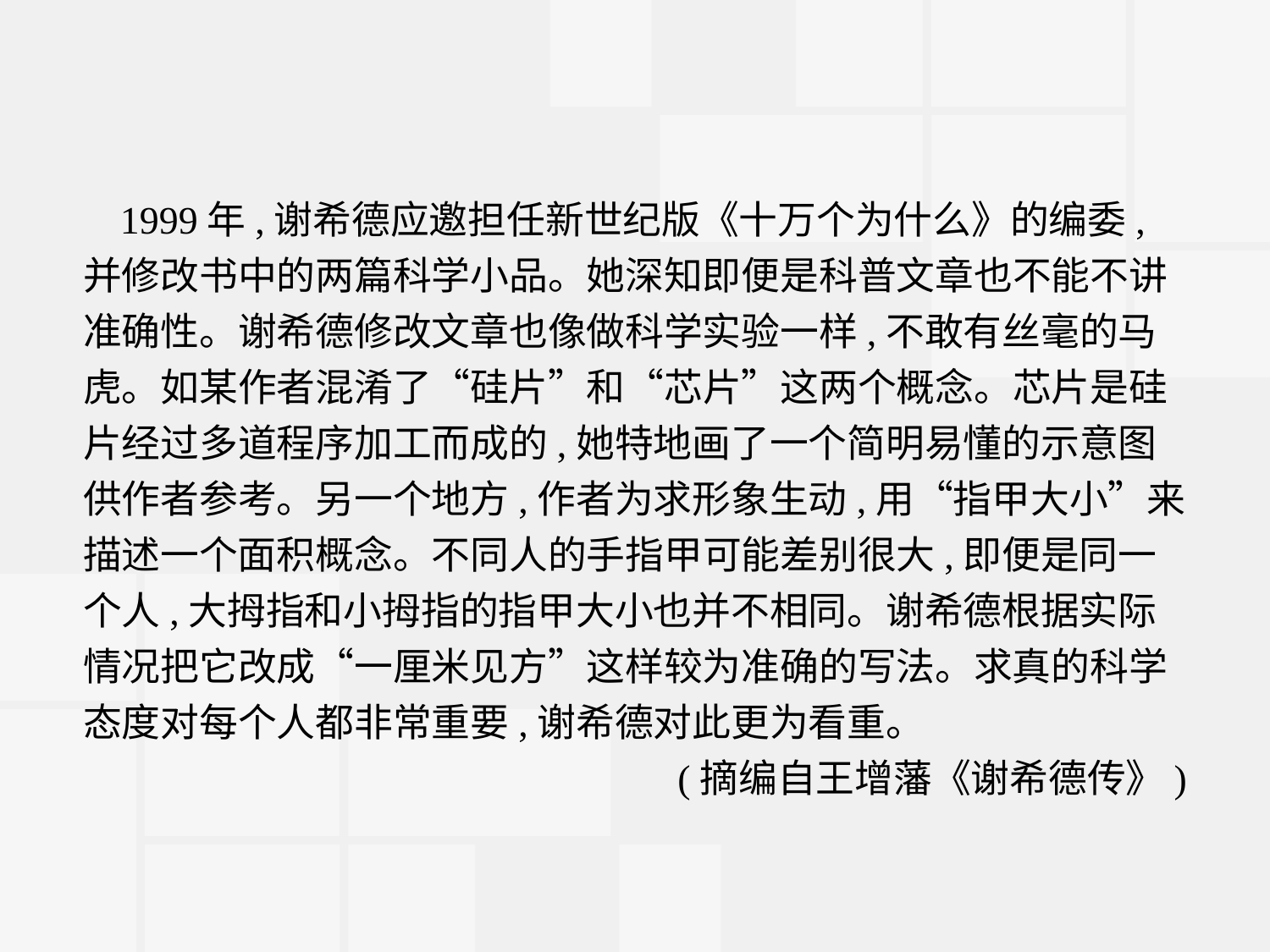

1999年,谢希德应邀担任新世纪版《十万个为什么》的编委,并修改书中的两篇科学小品。她深知即便是科普文章也不能不讲准确性。谢希德修改文章也像做科学实验一样,不敢有丝毫的马虎。如某作者混淆了“硅片”和“芯片”这两个概念。芯片是硅片经过多道程序加工而成的,她特地画了一个简明易懂的示意图供作者参考。另一个地方,作者为求形象生动,用“指甲大小”来描述一个面积概念。不同人的手指甲可能差别很大,即便是同一个人,大拇指和小拇指的指甲大小也并不相同。谢希德根据实际情况把它改成“一厘米见方”这样较为准确的写法。求真的科学态度对每个人都非常重要,谢希德对此更为看重。
(摘编自王增藩《谢希德传》)